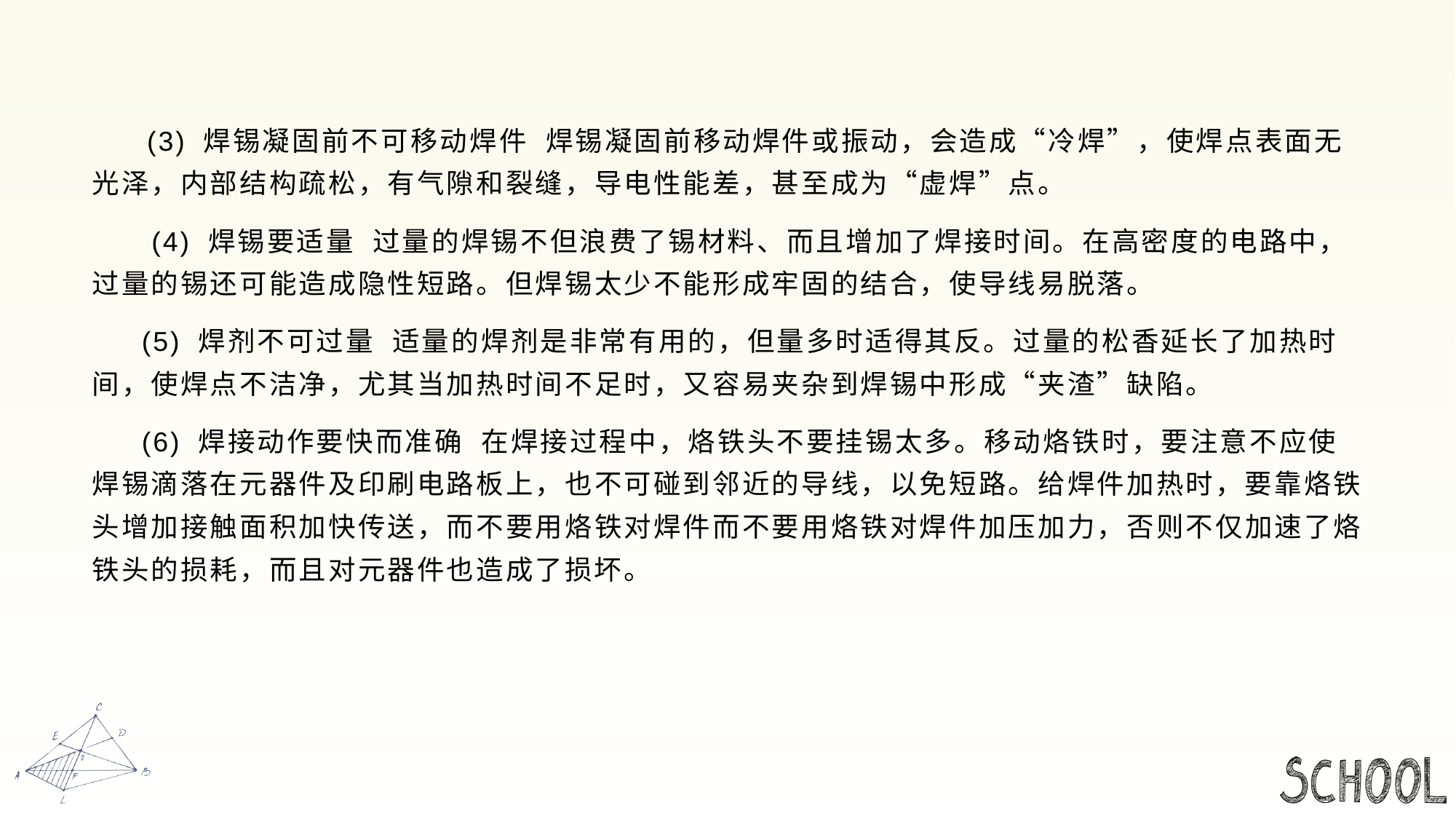

#
      (3) 焊锡凝固前不可移动焊件  焊锡凝固前移动焊件或振动，会造成“冷焊”，使焊点表面无光泽，内部结构疏松，有气隙和裂缝，导电性能差，甚至成为“虚焊”点。
      (4) 焊锡要适量  过量的焊锡不但浪费了锡材料、而且增加了焊接时间。在高密度的电路中，过量的锡还可能造成隐性短路。但焊锡太少不能形成牢固的结合，使导线易脱落。
     (5) 焊剂不可过量  适量的焊剂是非常有用的，但量多时适得其反。过量的松香延长了加热时间，使焊点不洁净，尤其当加热时间不足时，又容易夹杂到焊锡中形成“夹渣”缺陷。
     (6) 焊接动作要快而准确  在焊接过程中，烙铁头不要挂锡太多。移动烙铁时，要注意不应使焊锡滴落在元器件及印刷电路板上，也不可碰到邻近的导线，以免短路。给焊件加热时，要靠烙铁头增加接触面积加快传送，而不要用烙铁对焊件而不要用烙铁对焊件加压加力，否则不仅加速了烙铁头的损耗，而且对元器件也造成了损坏。